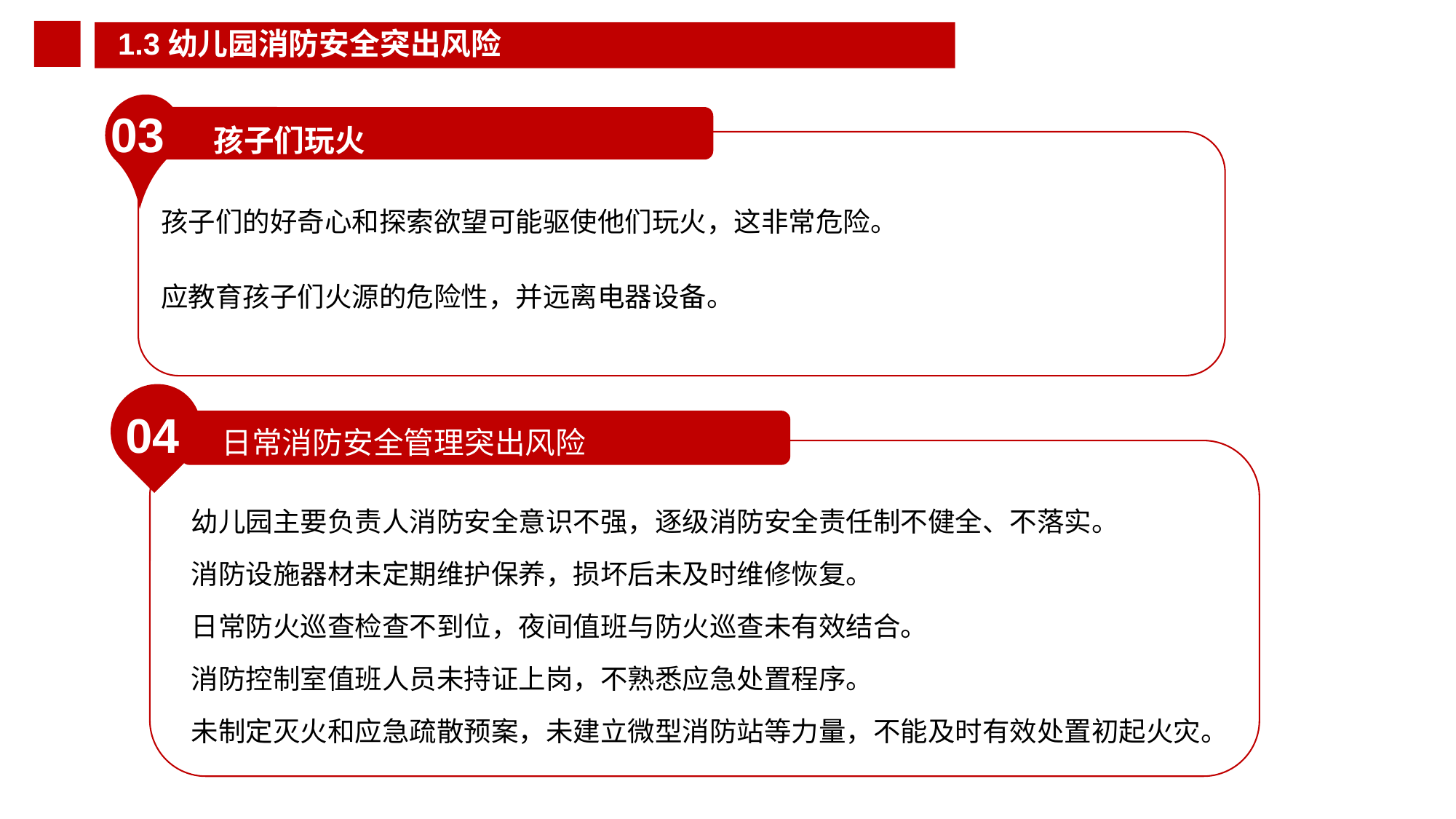

1.3幼儿园消防安全突出风险

03
孩子们玩火

孩子们的好奇心和探索欲望可能驱使他们玩火，这非常危险。
应教育孩子们火源的危险性，并远离电器设备。

04

日常消防安全管理突出风险

幼儿园主要负责人消防安全意识不强，逐级消防安全责任制不健全、不落实。
消防设施器材未定期维护保养，损坏后未及时维修恢复。
日常防火巡查检查不到位，夜间值班与防火巡查未有效结合。
消防控制室值班人员未持证上岗，不熟悉应急处置程序。
未制定灭火和应急疏散预案，未建立微型消防站等力量，不能及时有效处置初起火灾。